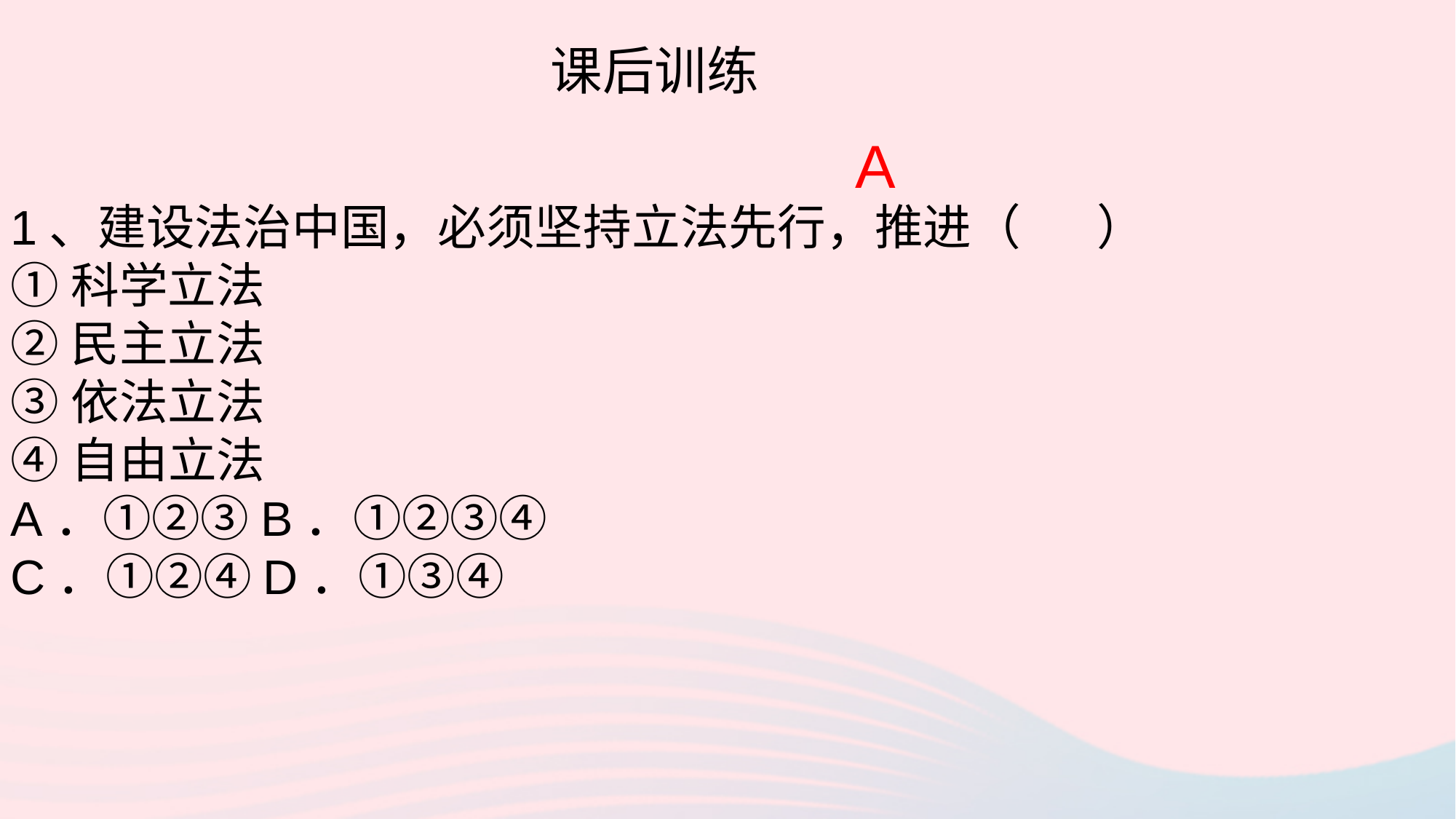

课后训练
A
1、建设法治中国，必须坚持立法先行，推进（       ）
①科学立法
②民主立法
③依法立法
④自由立法
A．①②③B．①②③④
C．①②④D．①③④